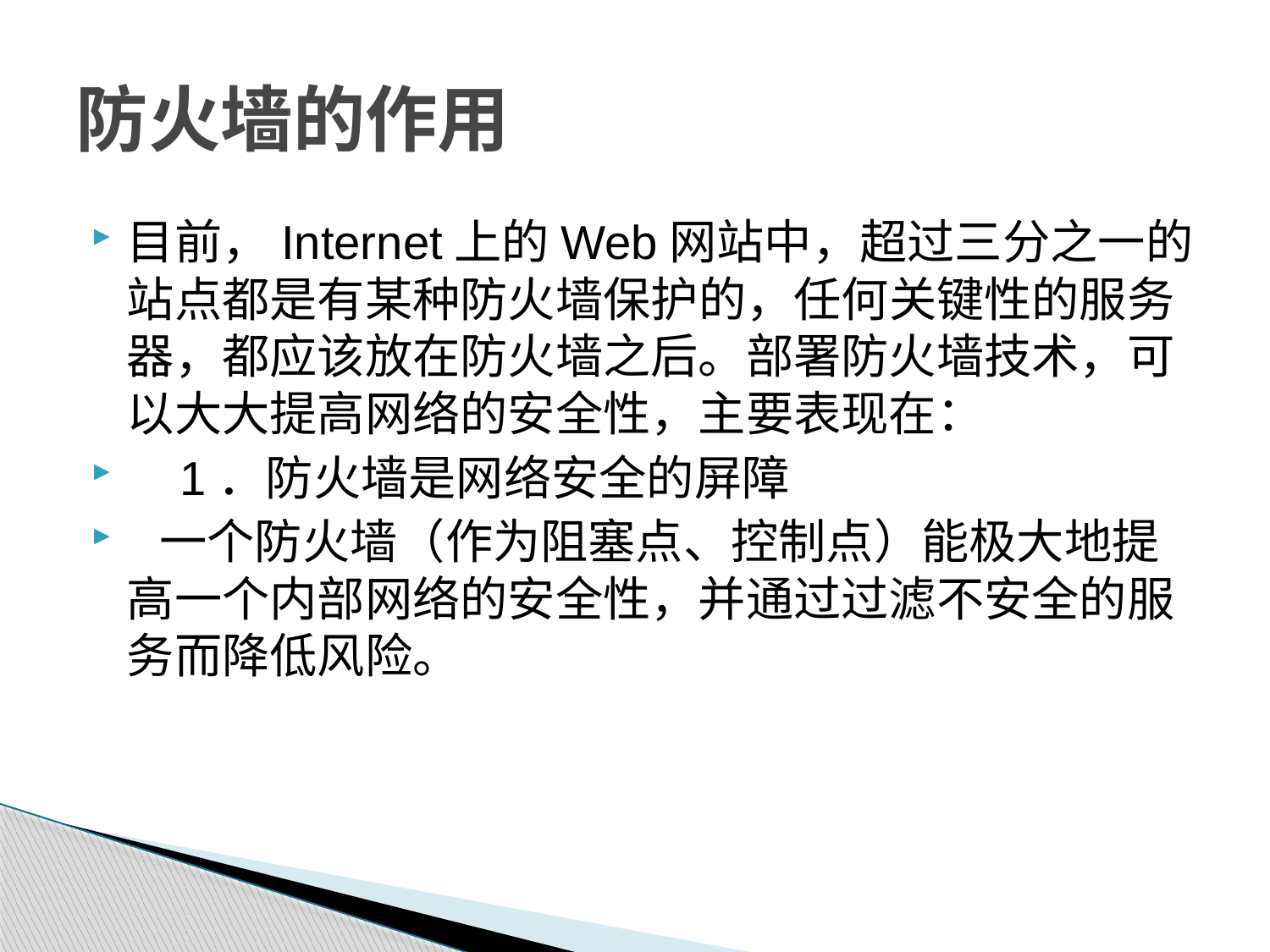

# 防火墙的作用
目前，Internet上的Web网站中，超过三分之一的站点都是有某种防火墙保护的，任何关键性的服务器，都应该放在防火墙之后。部署防火墙技术，可以大大提高网络的安全性，主要表现在：
    1．防火墙是网络安全的屏障
  一个防火墙（作为阻塞点、控制点）能极大地提高一个内部网络的安全性，并通过过滤不安全的服务而降低风险。